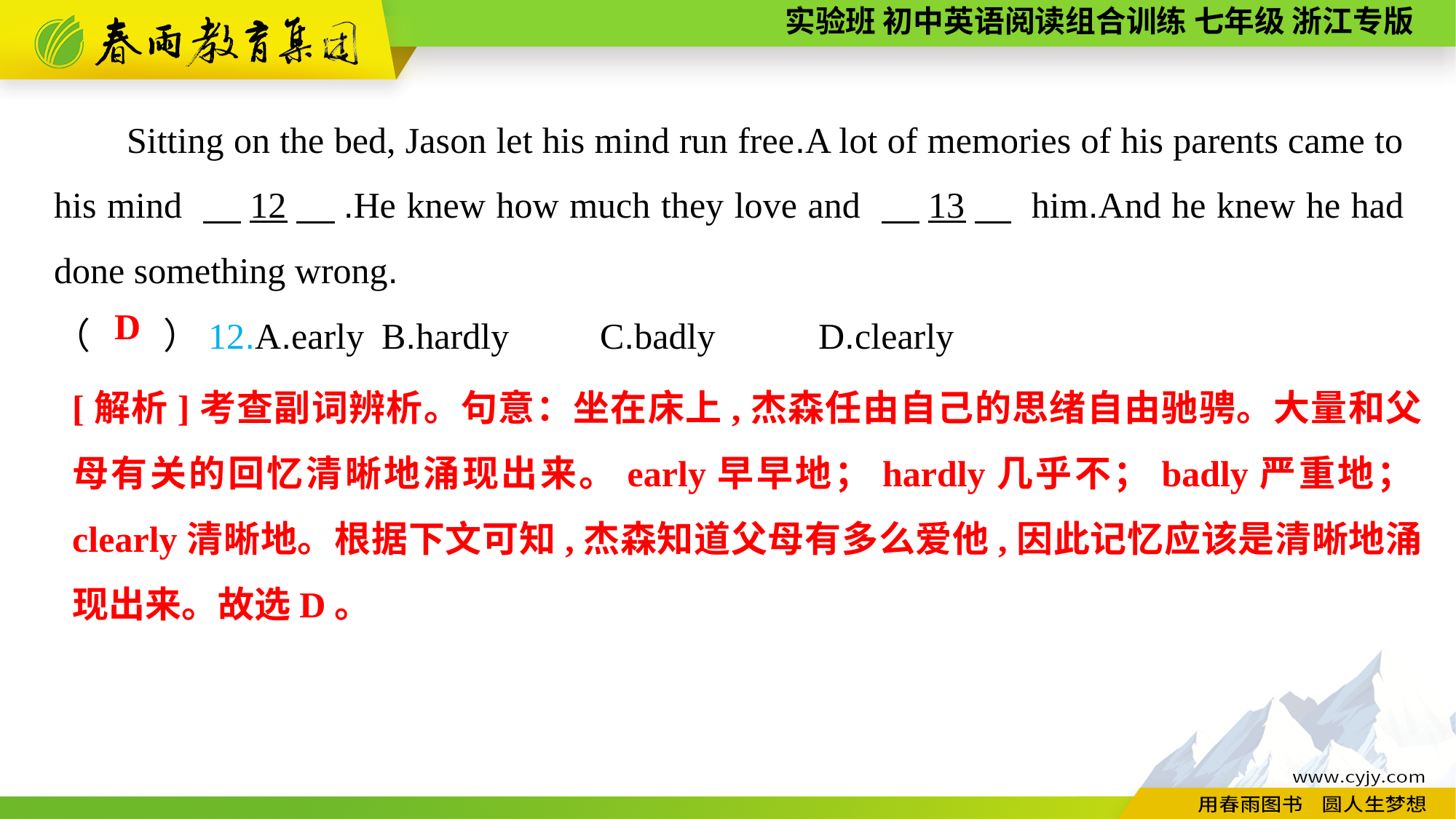

Sitting on the bed, Jason let his mind run free.A lot of memories of his parents came to his mind 　12　.He knew how much they love and 　13　 him.And he knew he had done something wrong.
（　　）12.A.early	B.hardly	C.badly	D.clearly
D
[解析]考查副词辨析。句意：坐在床上,杰森任由自己的思绪自由驰骋。大量和父母有关的回忆清晰地涌现出来。early早早地；hardly几乎不；badly严重地；clearly清晰地。根据下文可知,杰森知道父母有多么爱他,因此记忆应该是清晰地涌现出来。故选D。